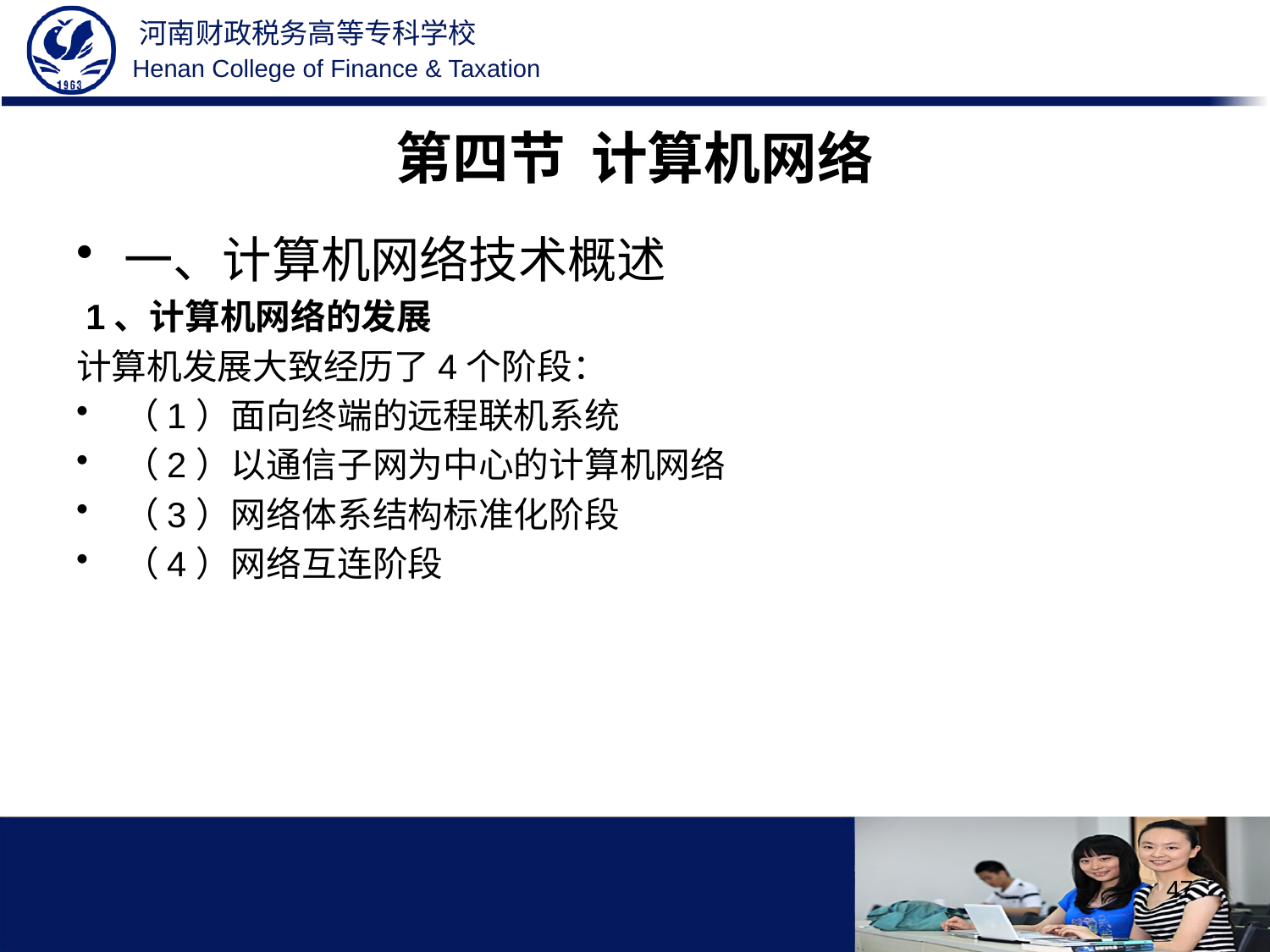

# 第四节  计算机网络
一、计算机网络技术概述
 1、计算机网络的发展
计算机发展大致经历了4个阶段：
（1）面向终端的远程联机系统
（2）以通信子网为中心的计算机网络
（3）网络体系结构标准化阶段
（4）网络互连阶段

47